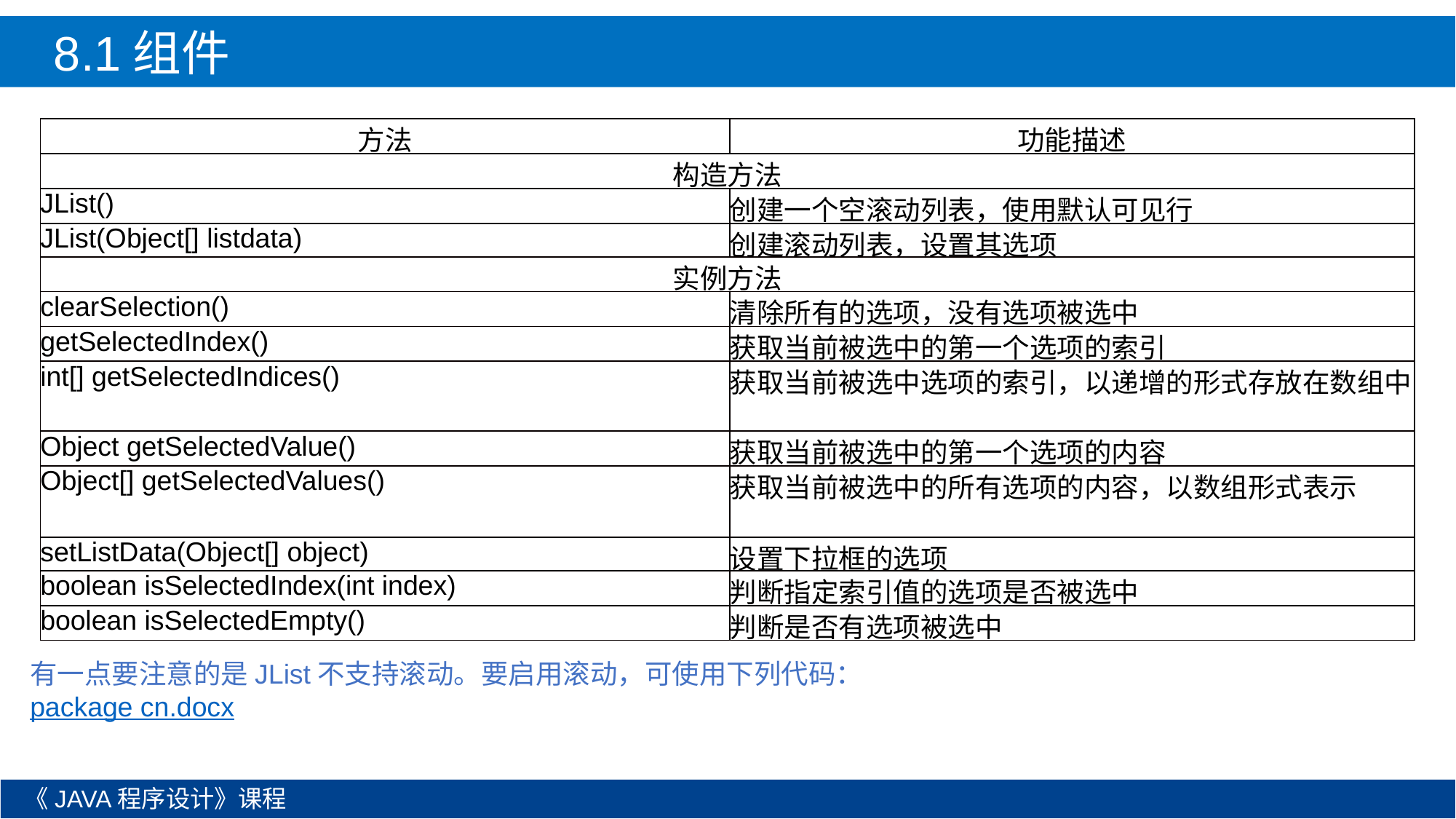

8.1组件
| 方法 | 功能描述 |
| --- | --- |
| 构造方法 |  |
| JList() | 创建一个空滚动列表，使用默认可见行 |
| JList(Object[] listdata) | 创建滚动列表，设置其选项 |
| 实例方法 |  |
| clearSelection() | 清除所有的选项，没有选项被选中 |
| getSelectedIndex() | 获取当前被选中的第一个选项的索引 |
| int[] getSelectedIndices() | 获取当前被选中选项的索引，以递增的形式存放在数组中 |
| Object getSelectedValue() | 获取当前被选中的第一个选项的内容 |
| Object[] getSelectedValues() | 获取当前被选中的所有选项的内容，以数组形式表示 |
| setListData(Object[] object) | 设置下拉框的选项 |
| boolean isSelectedIndex(int index) | 判断指定索引值的选项是否被选中 |
| boolean isSelectedEmpty() | 判断是否有选项被选中 |
有一点要注意的是JList不支持滚动。要启用滚动，可使用下列代码：
package cn.docx
《JAVA程序设计》课程